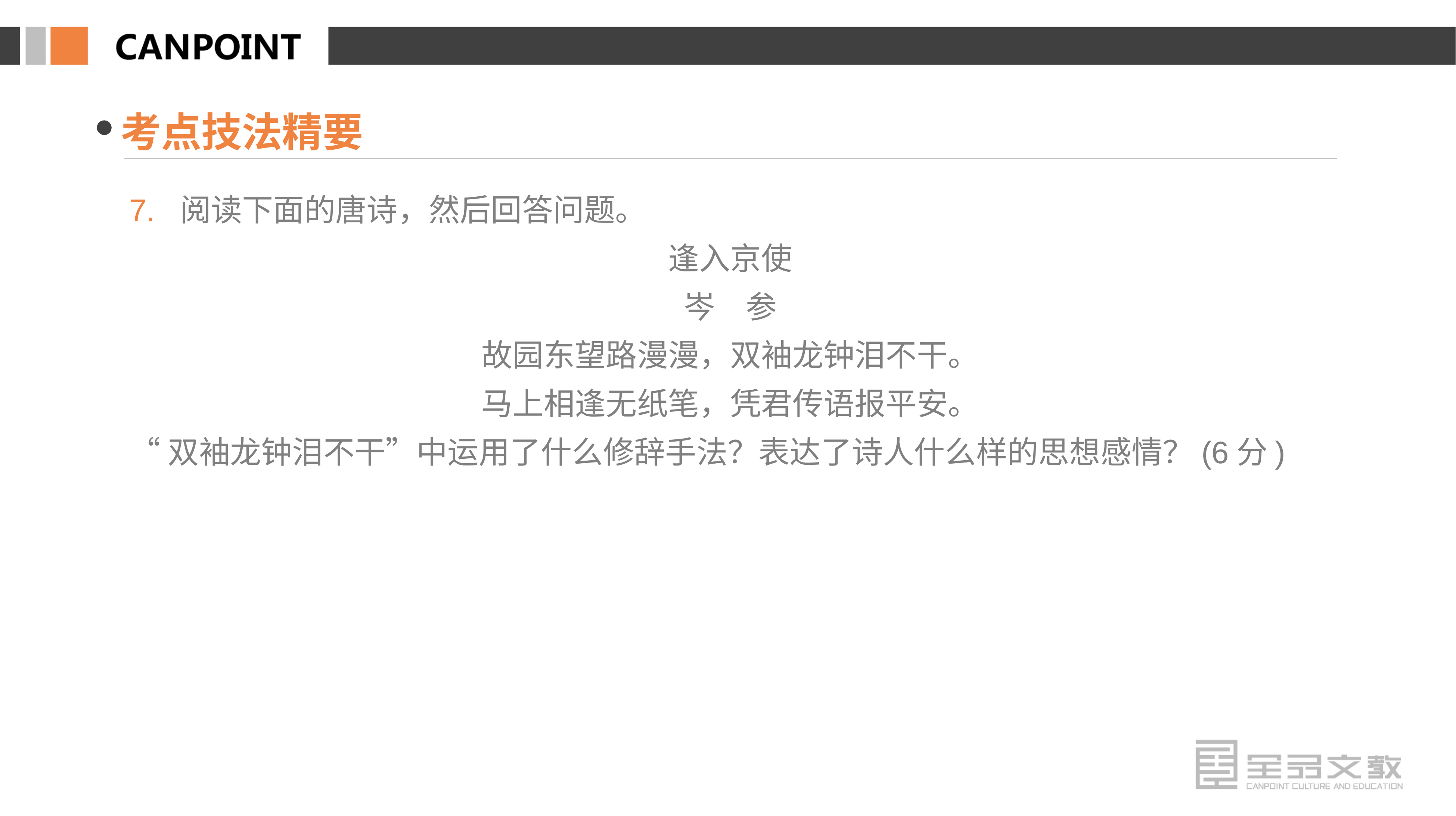

考点技法精要

7.  阅读下面的唐诗，然后回答问题。
逢入京使
岑　参
故园东望路漫漫，双袖龙钟泪不干。
马上相逢无纸笔，凭君传语报平安。
“双袖龙钟泪不干”中运用了什么修辞手法？表达了诗人什么样的思想感情？(6分)